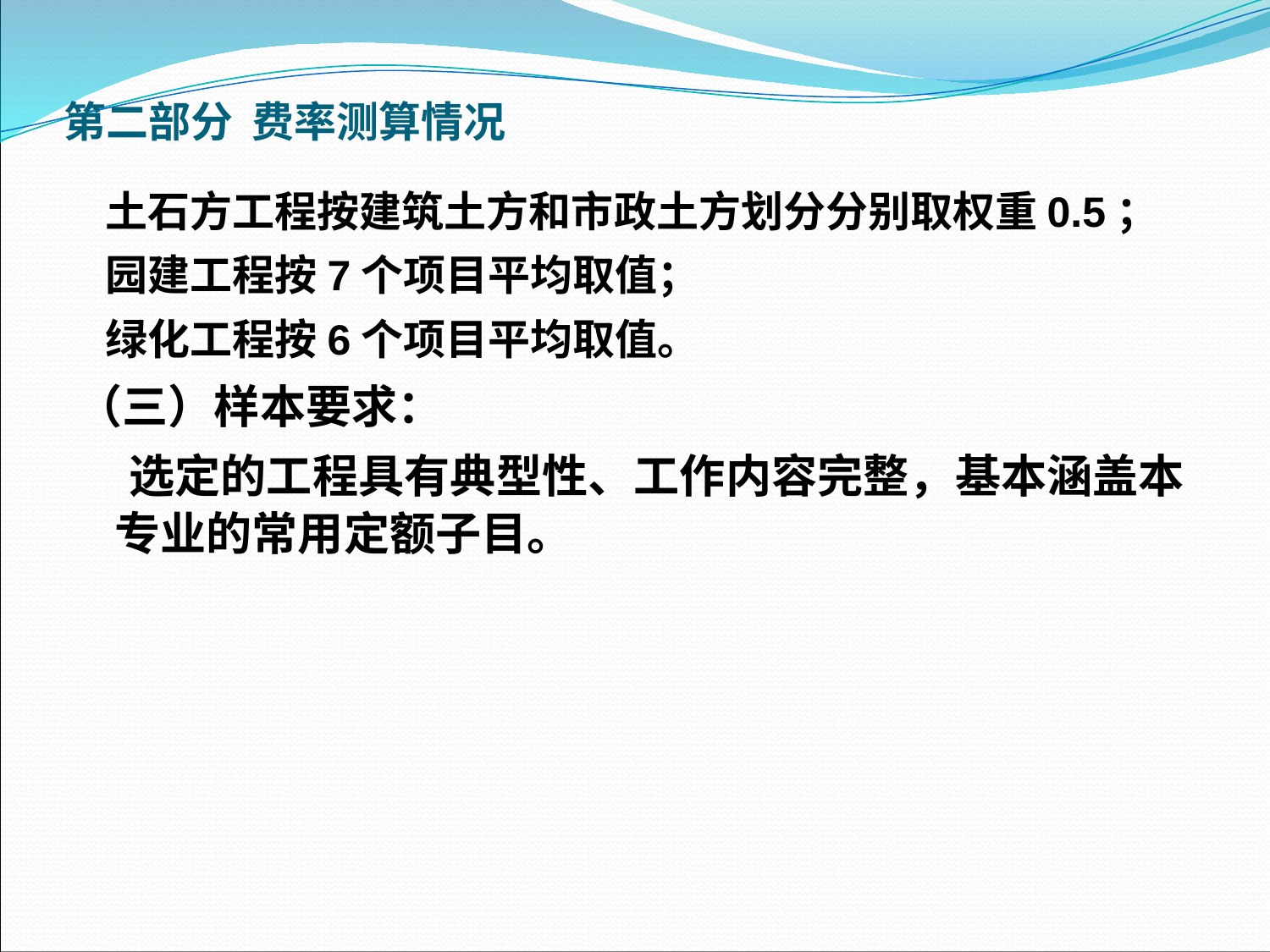

第二部分  费率测算情况
  土石方工程按建筑土方和市政土方划分分别取权重0.5；
  园建工程按7个项目平均取值；
  绿化工程按6个项目平均取值。
（三）样本要求：
    选定的工程具有典型性、工作内容完整，基本涵盖本专业的常用定额子目。